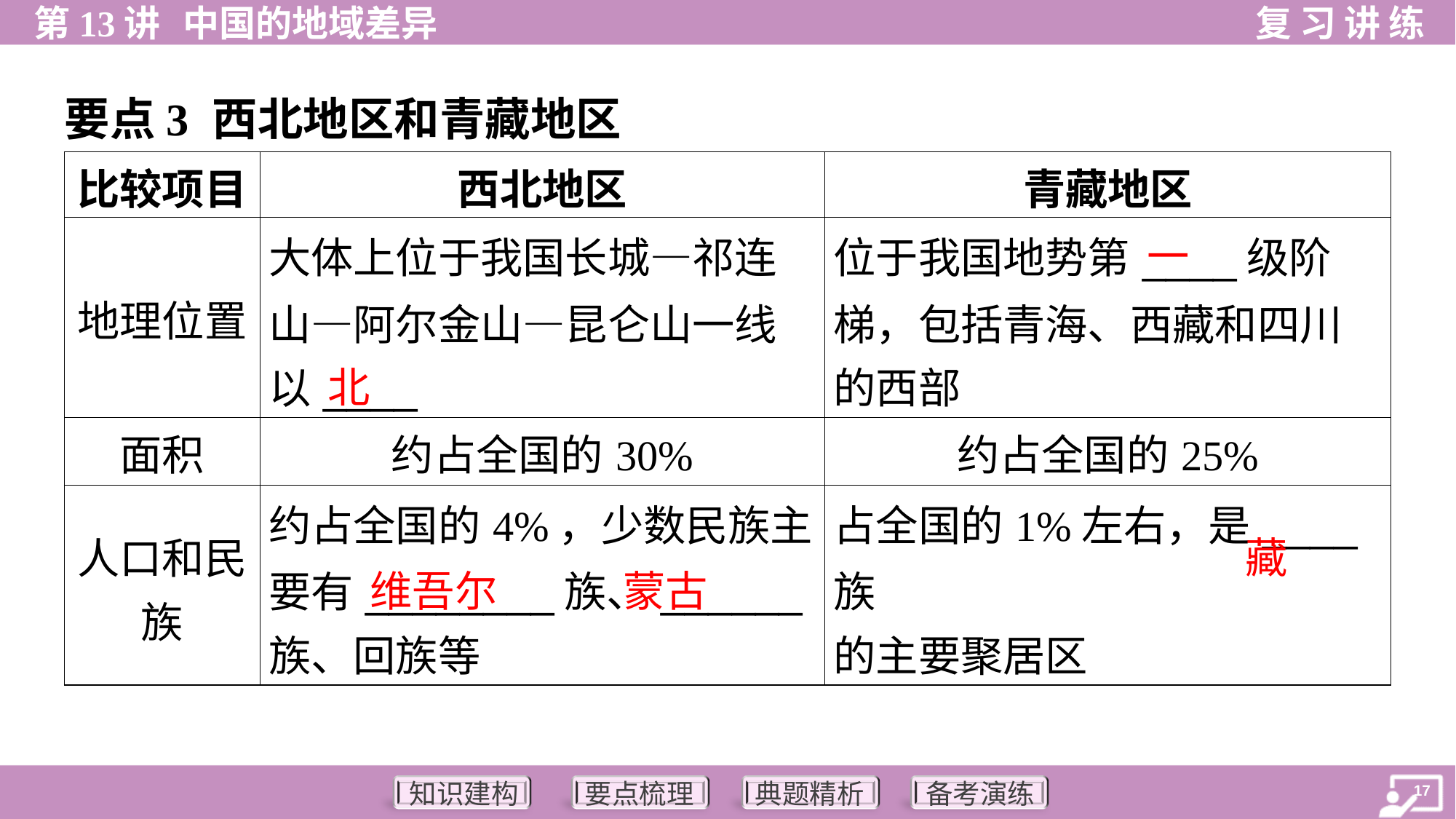

要点3 西北地区和青藏地区
| 比较项目 | 西北地区 | 青藏地区 |
| --- | --- | --- |
| 地理位置 | 大体上位于我国长城—祁连 山—阿尔金山—昆仑山一线 以\_\_\_\_ | 位于我国地势第\_\_\_\_级阶 梯，包括青海、西藏和四川 的西部 |
| 面积 | 约占全国的30% | 约占全国的25% |
| 人口和民 族 | 约占全国的4%，少数民族主 要有\_\_\_\_\_\_\_\_族、\_\_\_\_\_\_ 族、回族等 | 占全国的1%左右，是\_\_\_\_族 的主要聚居区 |
一
北
藏
维吾尔
蒙古